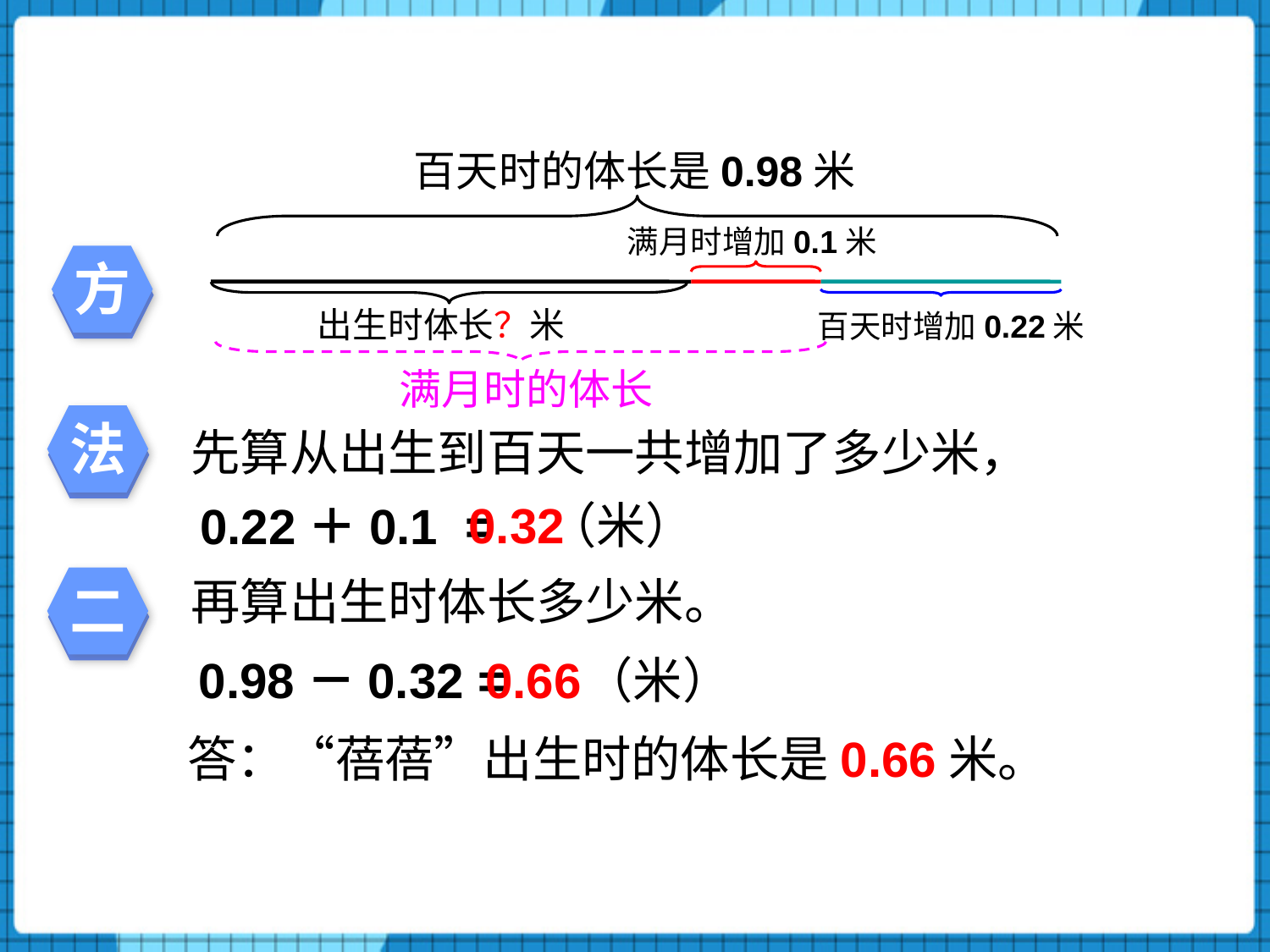

百天时的体长是0.98米

满月时增加0.1米

方

出生时体长？米
百天时增加0.22米
满月时的体长

法
先算从出生到百天一共增加了多少米，
0.32
（米）
0.22＋0.1  =
再算出生时体长多少米。

二
0.98－0.32 =
0.66
（米）
答：“蓓蓓”出生时的体长是0.66米。